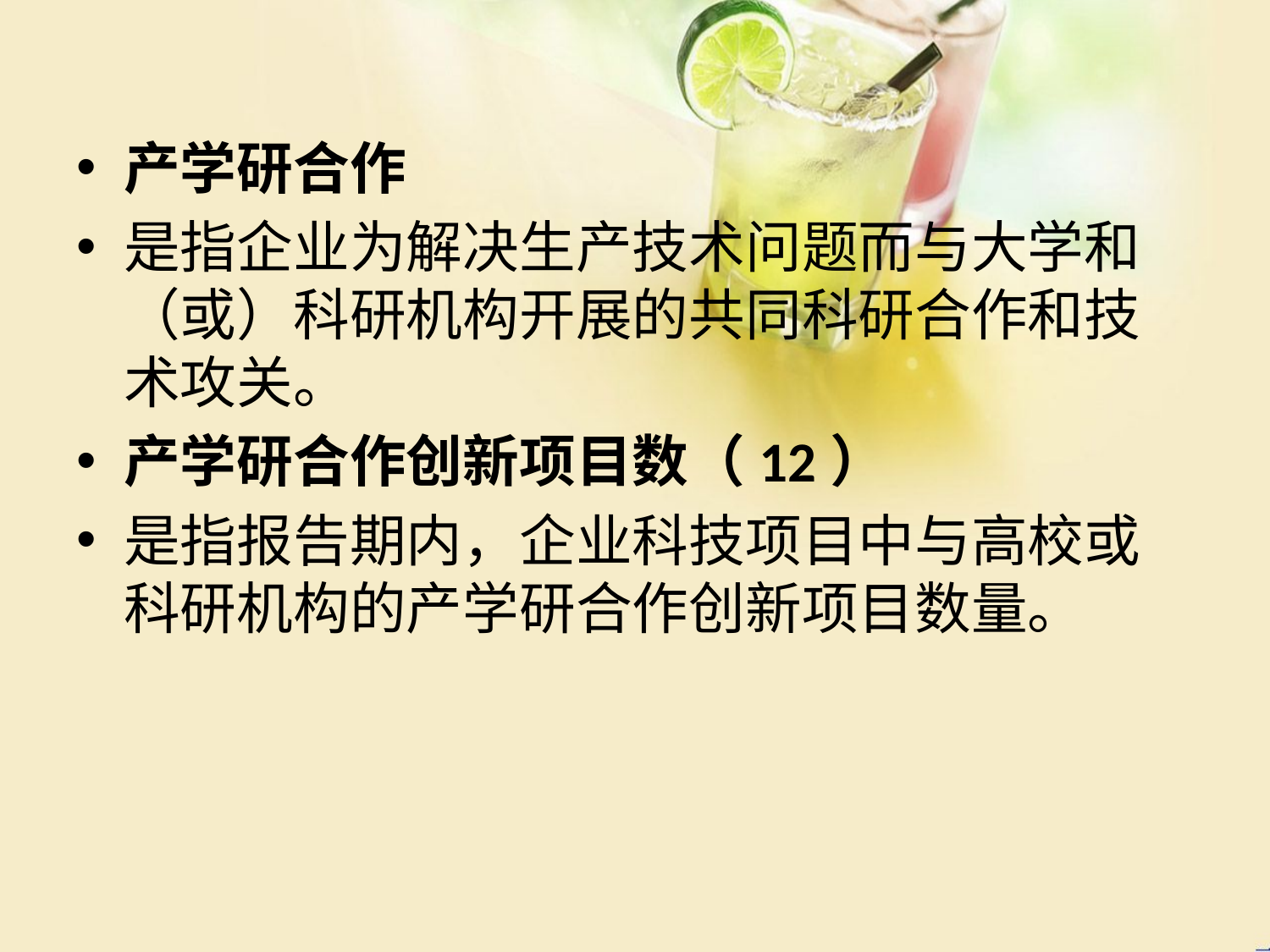

产学研合作
是指企业为解决生产技术问题而与大学和（或）科研机构开展的共同科研合作和技术攻关。
产学研合作创新项目数（12）
是指报告期内，企业科技项目中与高校或科研机构的产学研合作创新项目数量。